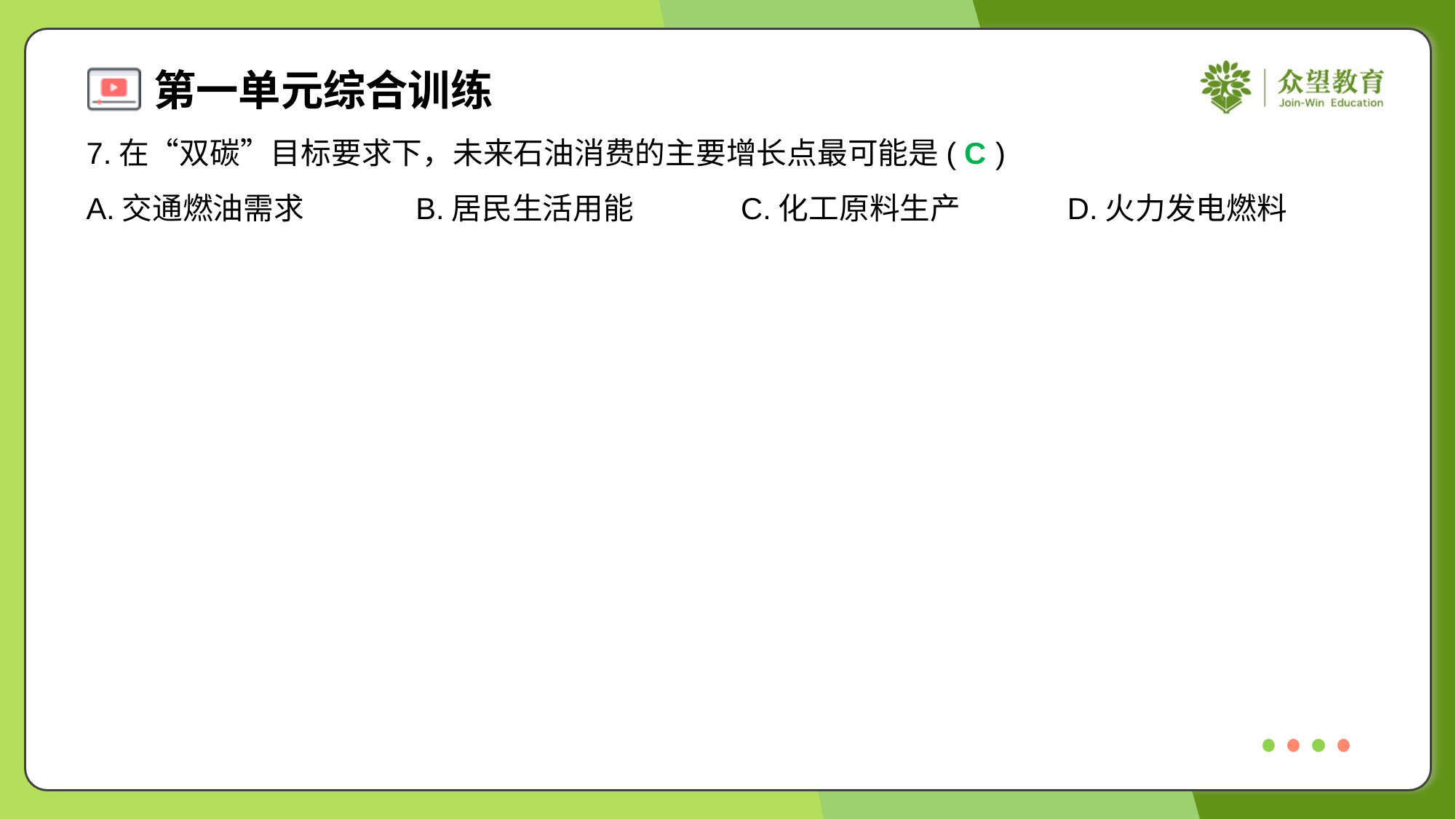

7.在“双碳”目标要求下，未来石油消费的主要增长点最可能是(     )
C
A.交通燃油需求	B.居民生活用能	C.化工原料生产	D.火力发电燃料